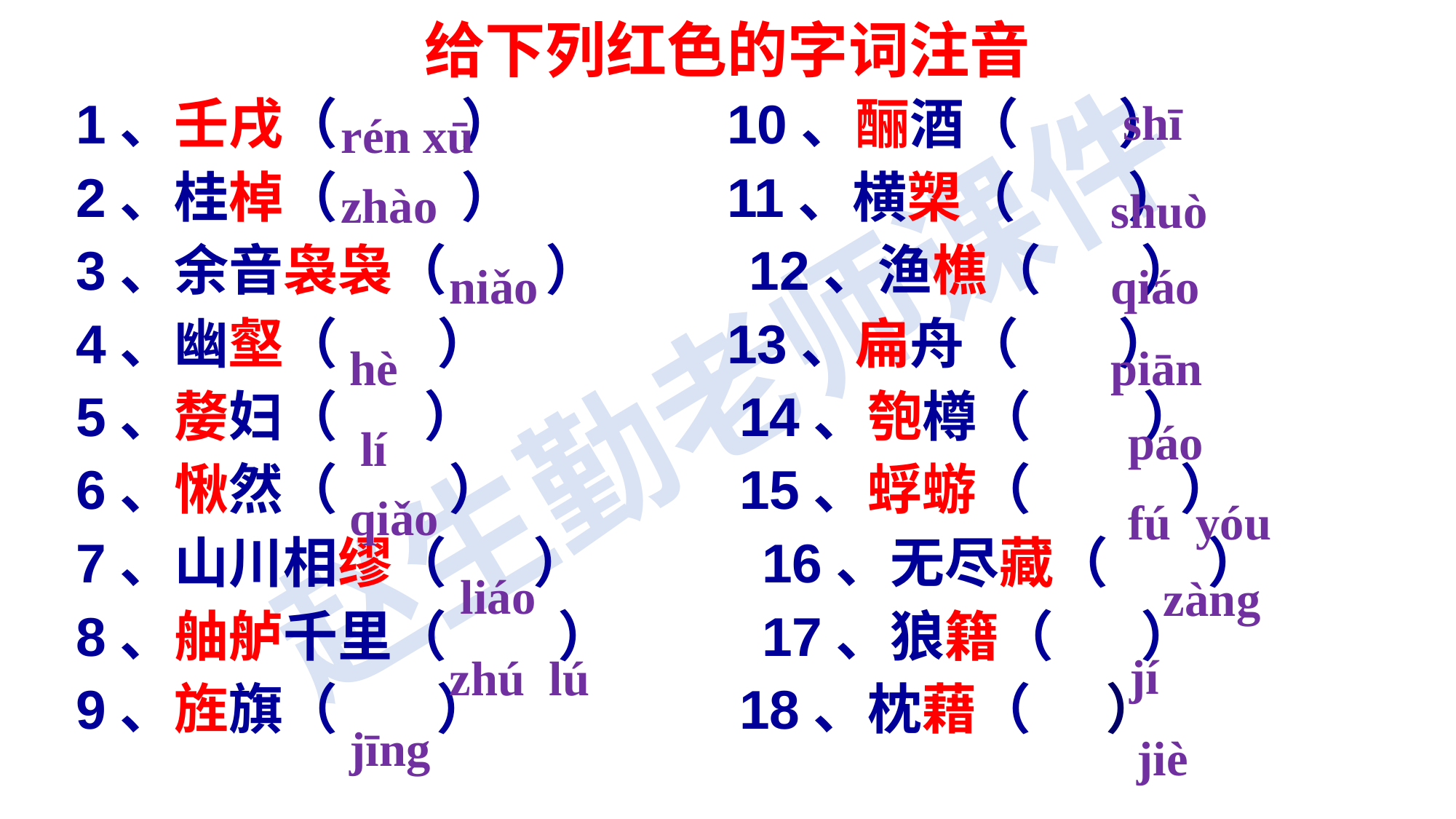

给下列红色的字词注音
shī
rén xū
1、壬戌（          ）                10、酾酒（        ）
2、桂棹（          ）                11、横槊（         ）
3、余音袅袅（        ）           12、渔樵（        ）
4、幽壑（        ）                  13、扁舟（        ）
5、嫠妇（       ）                    14、匏樽（         ）
6、愀然（         ）                  15、蜉蝣（            ）
7、山川相缪（       ）             16、无尽藏（        ）
8、舳舻千里（         ）           17、狼籍（       ）
9、旌旗（        ）                   18、枕藉（      ）
zhào
shuò
qiáo
niǎo
hè
piān
páo
lí
qiǎo
fú  yóu
liáo
zàng
jí
zhú  lú
jīng
jiè